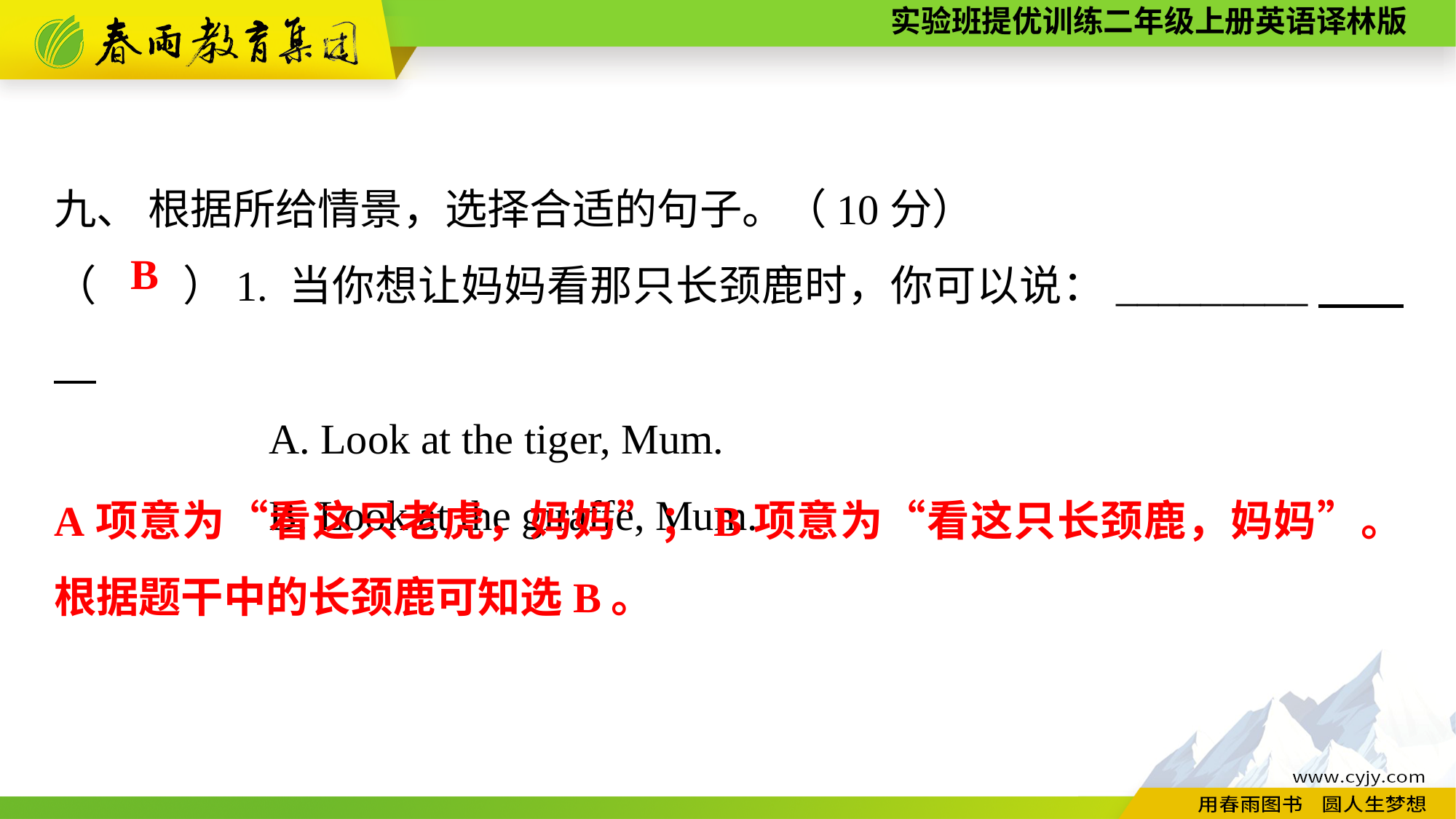

九、 根据所给情景，选择合适的句子。（10分）
（　　）1. 当你想让妈妈看那只长颈鹿时，你可以说：_________
A. Look at the tiger, Mum.
B. Look at the giraffe, Mum.
B
A项意为“看这只老虎，妈妈”；B项意为“看这只长颈鹿，妈妈”。根据题干中的长颈鹿可知选B。